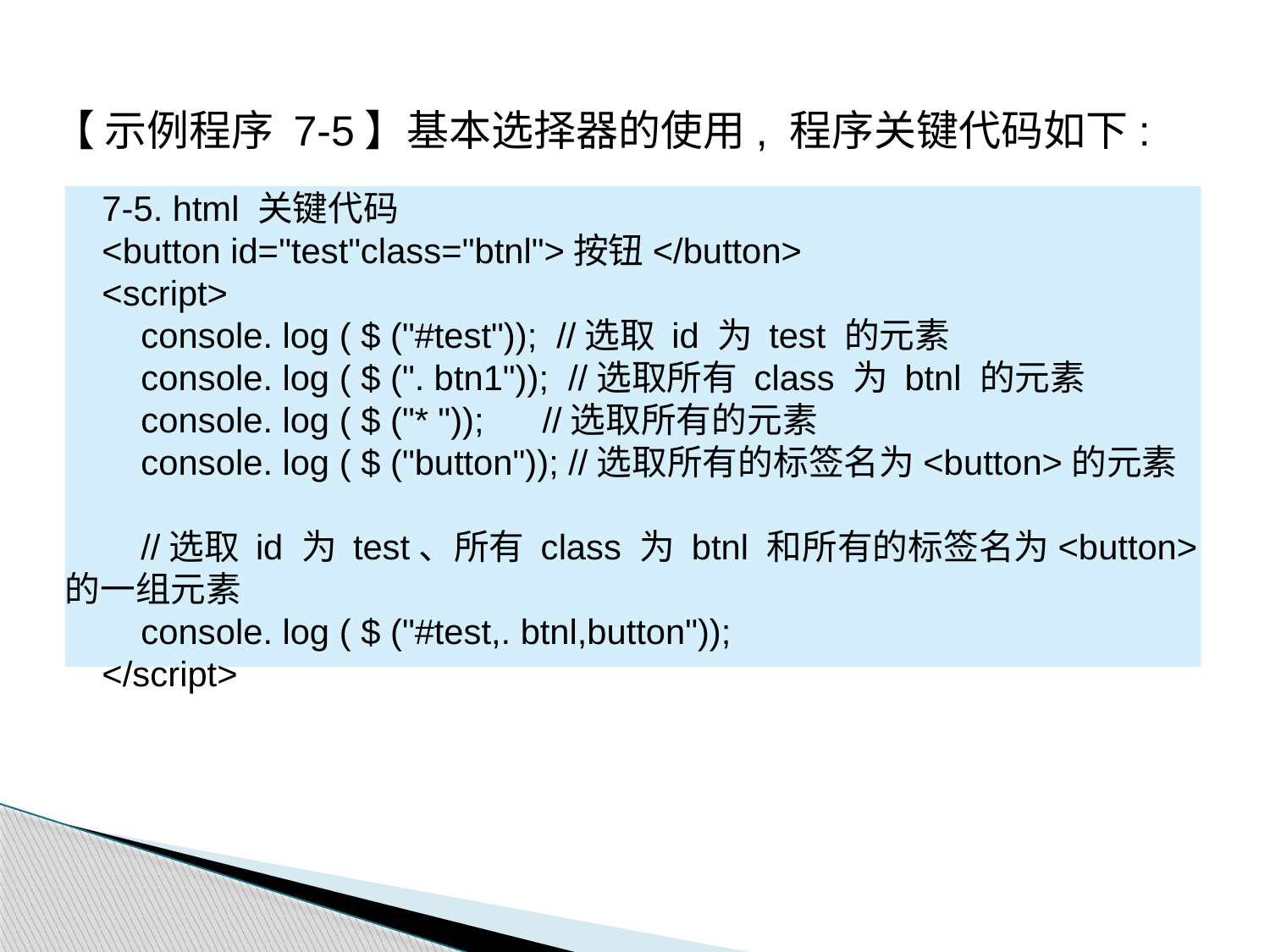

【 示例程序 7-5】基本选择器的使用, 程序关键代码如下:
7-5. html 关键代码
<button id="test"class="btnl">按钮</button>
<script>
    console. log ( $ ("#test"));  //选取 id 为 test 的元素
    console. log ( $ (". btn1"));  //选取所有 class 为 btnl 的元素
    console. log ( $ ("* "));      //选取所有的元素
    console. log ( $ ("button")); //选取所有的标签名为<button>的元素
    //选取 id 为 test、所有 class 为 btnl 和所有的标签名为<button>的一组元素
    console. log ( $ ("#test,. btnl,button"));
</script>